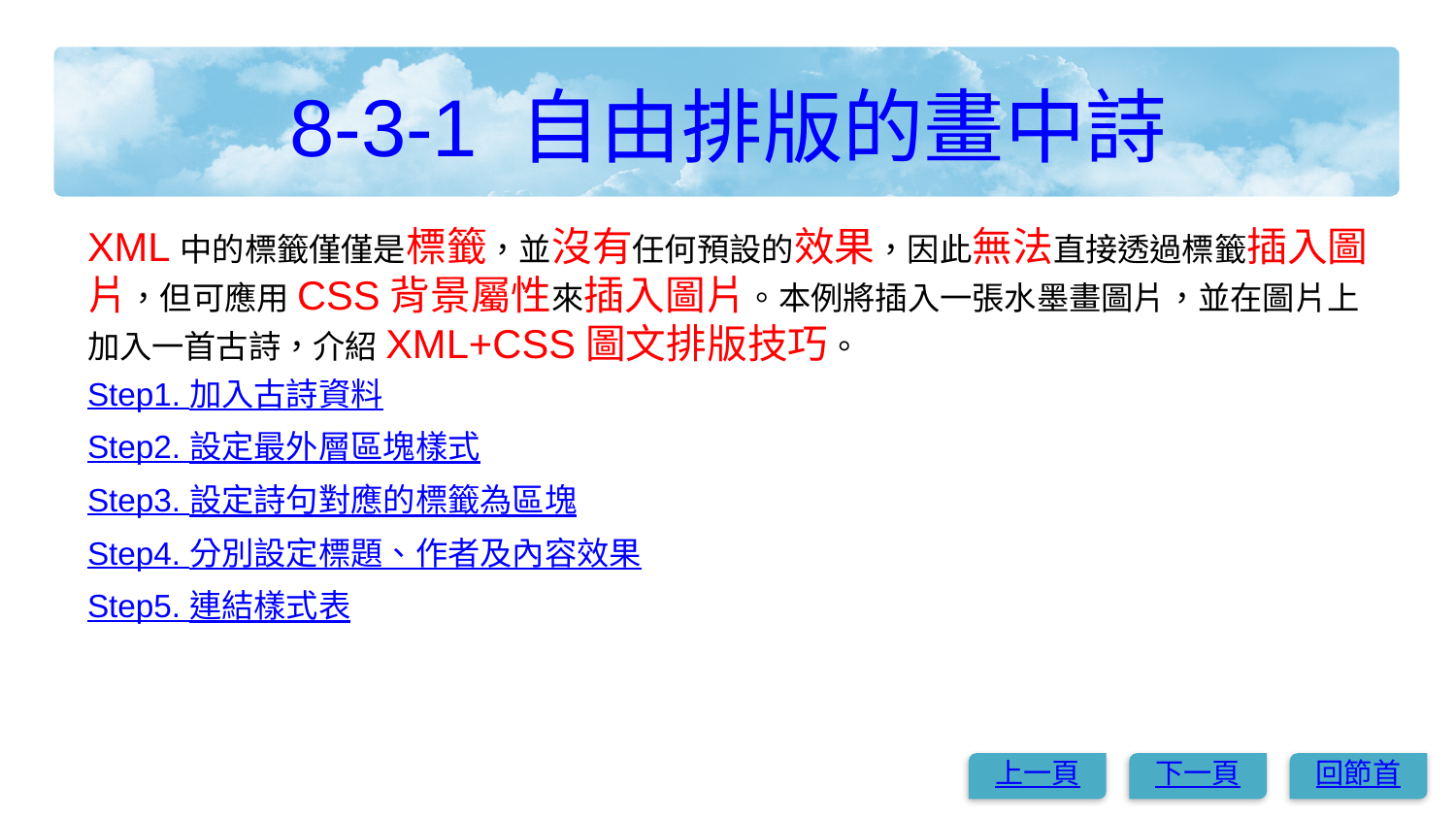

# 8-3-1 自由排版的畫中詩
XML中的標籤僅僅是標籤，並沒有任何預設的效果，因此無法直接透過標籤插入圖片，但可應用CSS背景屬性來插入圖片。本例將插入一張水墨畫圖片，並在圖片上加入一首古詩，介紹XML+CSS圖文排版技巧。
Step1. 加入古詩資料
Step2. 設定最外層區塊樣式
Step3. 設定詩句對應的標籤為區塊
Step4. 分別設定標題、作者及內容效果
Step5. 連結樣式表
上一頁
下一頁
回節首